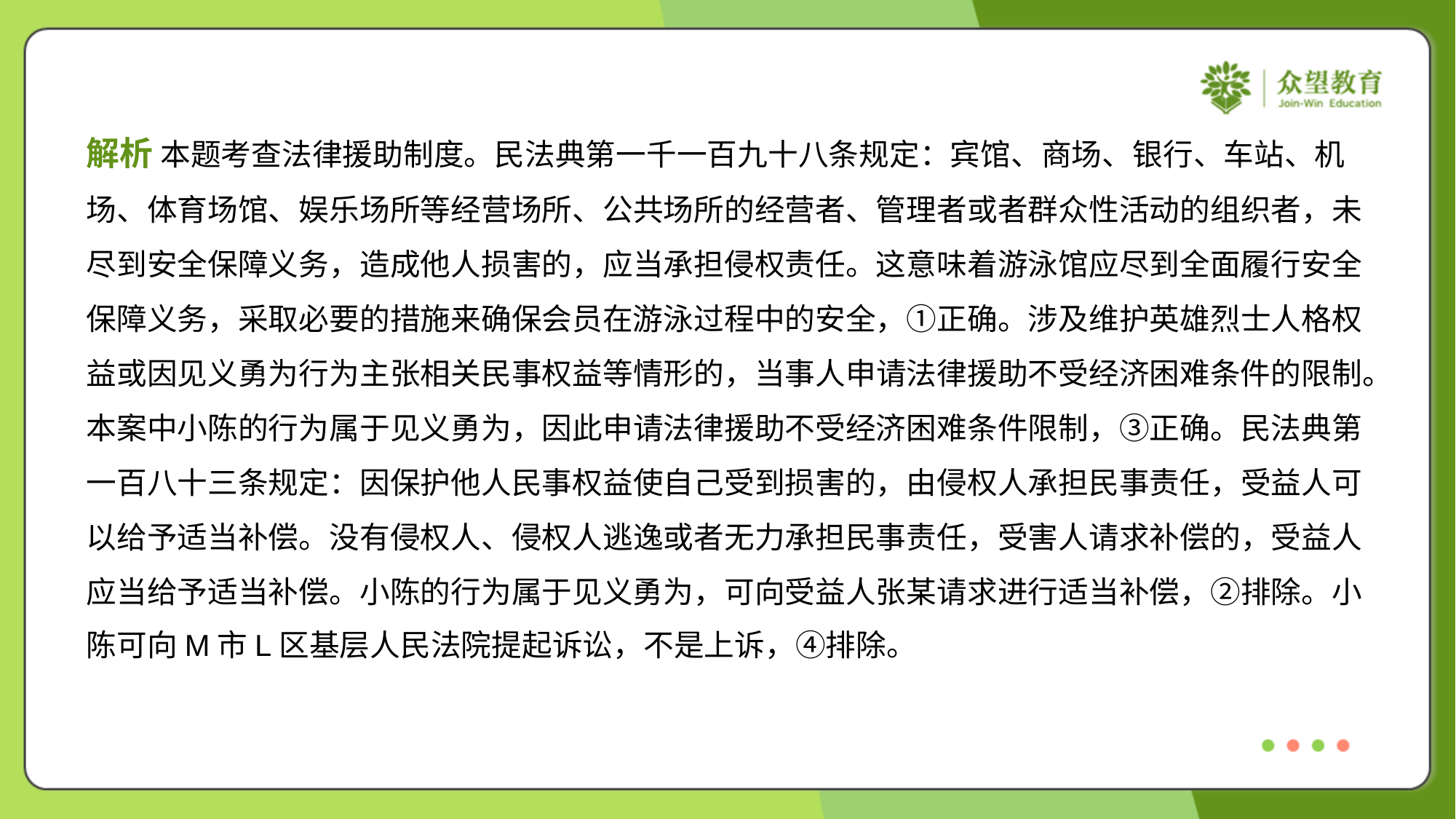

解析 本题考查法律援助制度。民法典第一千一百九十八条规定：宾馆、商场、银行、车站、机
场、体育场馆、娱乐场所等经营场所、公共场所的经营者、管理者或者群众性活动的组织者，未
尽到安全保障义务，造成他人损害的，应当承担侵权责任。这意味着游泳馆应尽到全面履行安全
保障义务，采取必要的措施来确保会员在游泳过程中的安全，①正确。涉及维护英雄烈士人格权
益或因见义勇为行为主张相关民事权益等情形的，当事人申请法律援助不受经济困难条件的限制。
本案中小陈的行为属于见义勇为，因此申请法律援助不受经济困难条件限制，③正确。民法典第
一百八十三条规定：因保护他人民事权益使自己受到损害的，由侵权人承担民事责任，受益人可
以给予适当补偿。没有侵权人、侵权人逃逸或者无力承担民事责任，受害人请求补偿的，受益人
应当给予适当补偿。小陈的行为属于见义勇为，可向受益人张某请求进行适当补偿，②排除。小
陈可向M市L区基层人民法院提起诉讼，不是上诉，④排除。